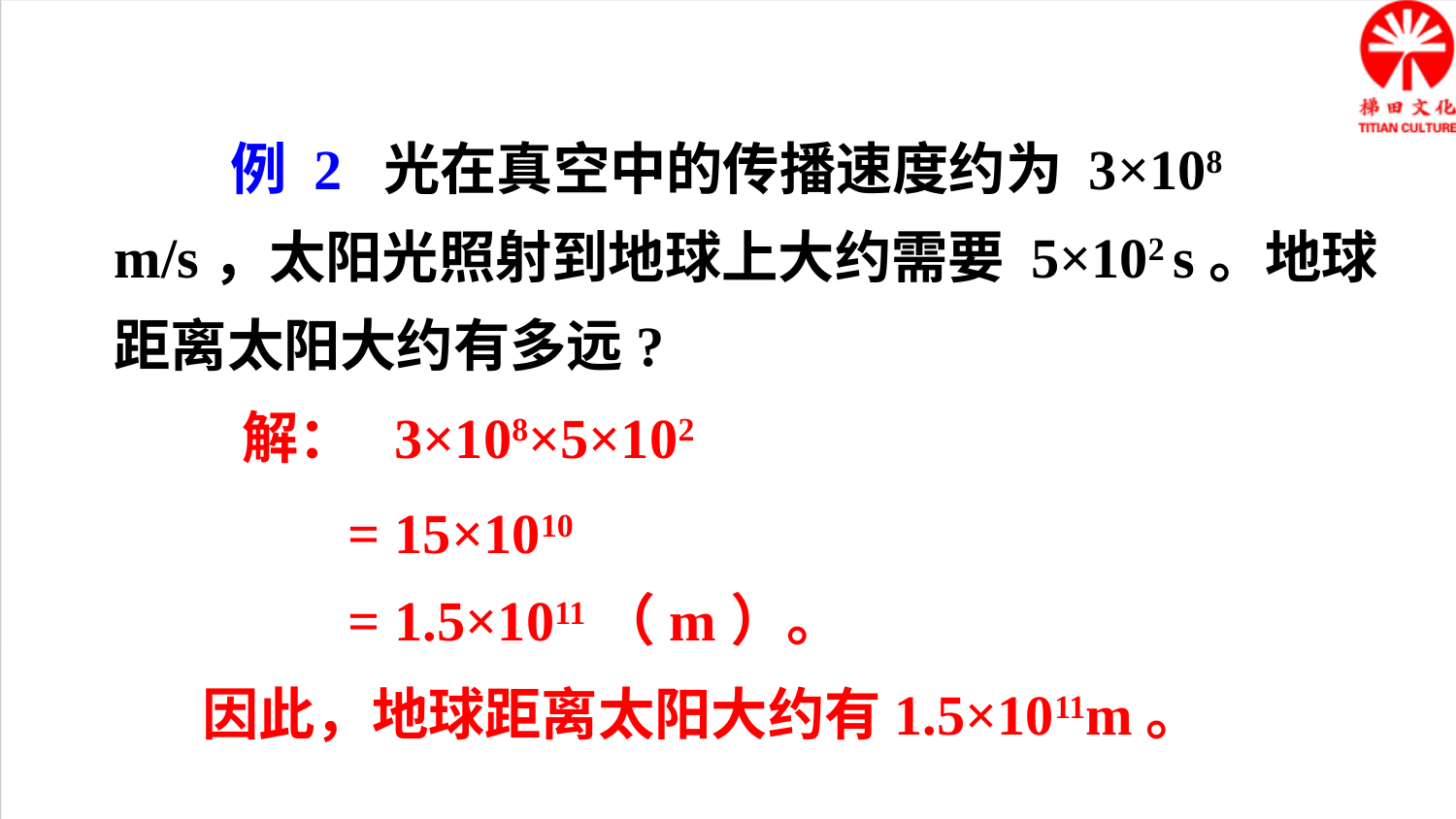

例 2  光在真空中的传播速度约为 3×108 m/s，太阳光照射到地球上大约需要 5×102 s。地球距离太阳大约有多远?
解：  3×108×5×102
= 15×1010
= 1.5×1011（m）。
因此，地球距离太阳大约有1.5×1011m。